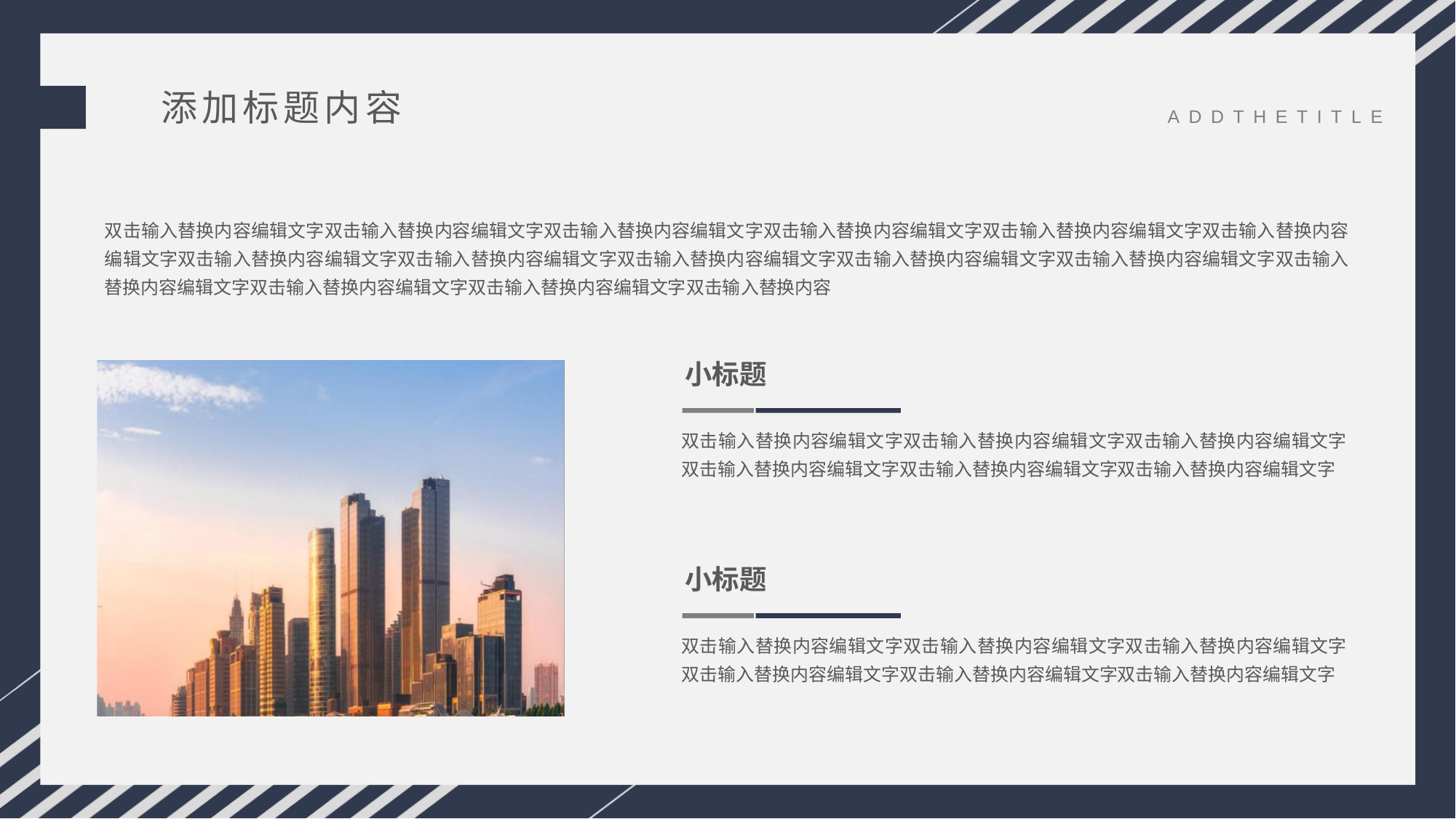

添加标题内容
ADDTHETITLE
双击输入替换内容编辑文字双击输入替换内容编辑文字双击输入替换内容编辑文字双击输入替换内容编辑文字双击输入替换内容编辑文字双击输入替换内容编辑文字双击输入替换内容编辑文字双击输入替换内容编辑文字双击输入替换内容编辑文字双击输入替换内容编辑文字双击输入替换内容编辑文字双击输入替换内容编辑文字双击输入替换内容编辑文字双击输入替换内容编辑文字双击输入替换内容
小标题

双击输入替换内容编辑文字双击输入替换内容编辑文字双击输入替换内容编辑文字双击输入替换内容编辑文字双击输入替换内容编辑文字双击输入替换内容编辑文字
小标题

双击输入替换内容编辑文字双击输入替换内容编辑文字双击输入替换内容编辑文字双击输入替换内容编辑文字双击输入替换内容编辑文字双击输入替换内容编辑文字